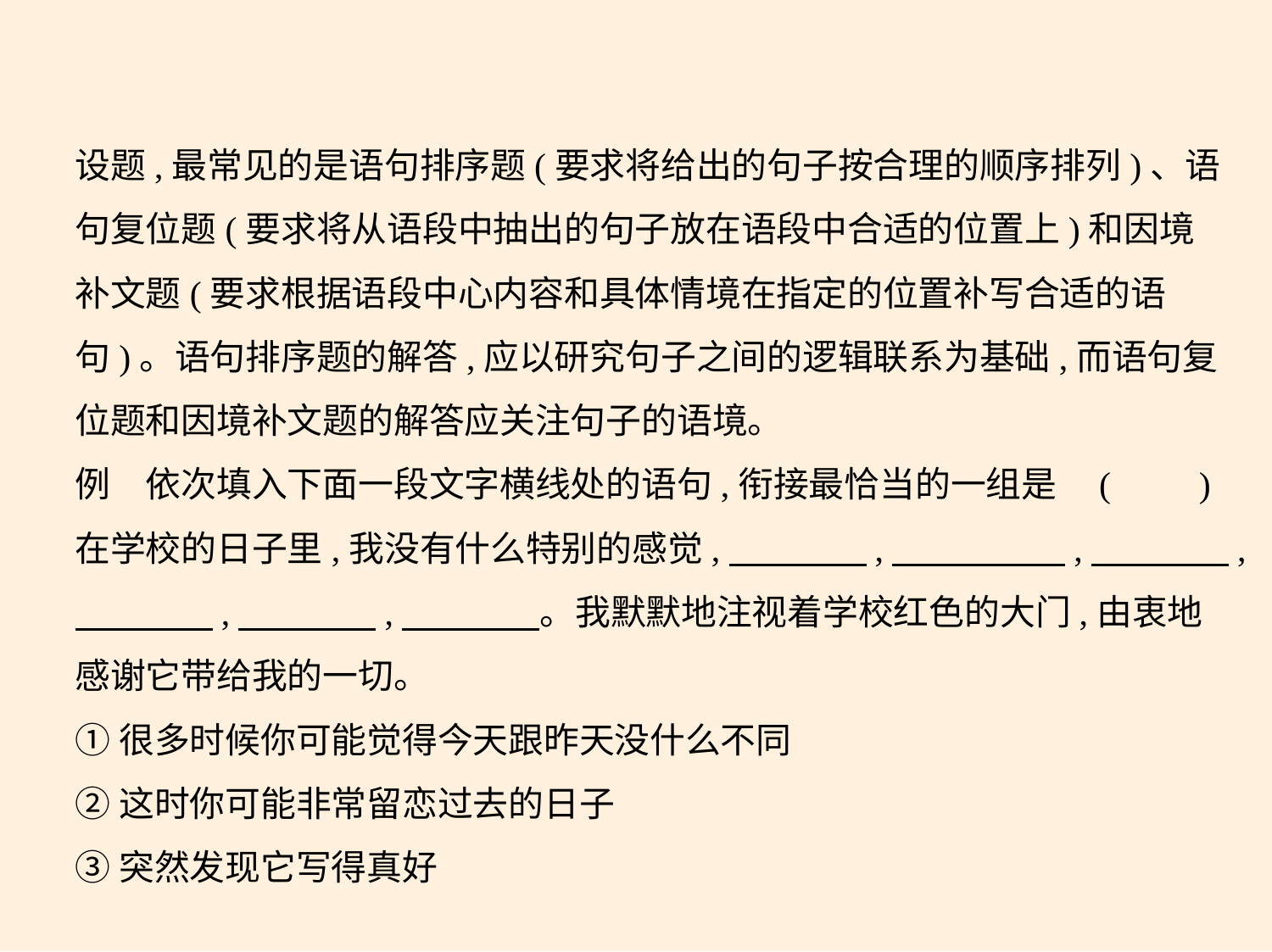

设题,最常见的是语句排序题(要求将给出的句子按合理的顺序排列)、语
句复位题(要求将从语段中抽出的句子放在语段中合适的位置上)和因境
补文题(要求根据语段中心内容和具体情境在指定的位置补写合适的语
句)。语句排序题的解答,应以研究句子之间的逻辑联系为基础,而语句复
位题和因境补文题的解答应关注句子的语境。
例　依次填入下面一段文字横线处的语句,衔接最恰当的一组是 (　　)
在学校的日子里,我没有什么特别的感觉,　　　    ,　　　　    ,　　　    ,
　　　    ,　　　    ,　　　    。我默默地注视着学校红色的大门,由衷地
感谢它带给我的一切。
①很多时候你可能觉得今天跟昨天没什么不同
②这时你可能非常留恋过去的日子
③突然发现它写得真好